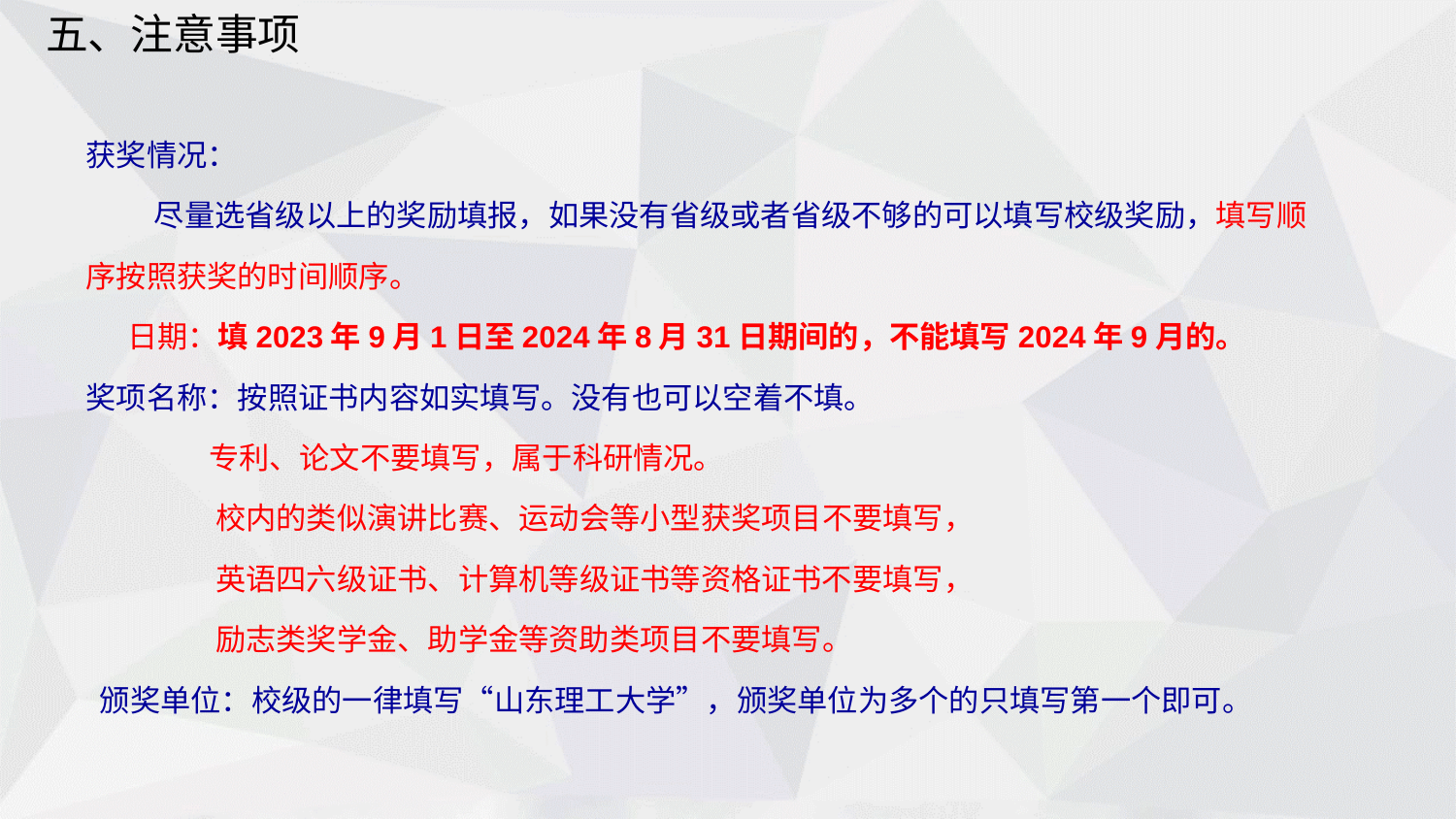

五、注意事项
获奖情况：
         尽量选省级以上的奖励填报，如果没有省级或者省级不够的可以填写校级奖励，填写顺序按照获奖的时间顺序。
     日期：填2023年9月1日至2024年8月31日期间的，不能填写2024年9月的。
奖项名称：按照证书内容如实填写。没有也可以空着不填。
                 专利、论文不要填写，属于科研情况。
                  校内的类似演讲比赛、运动会等小型获奖项目不要填写，
                  英语四六级证书、计算机等级证书等资格证书不要填写，
                  励志类奖学金、助学金等资助类项目不要填写。
 颁奖单位：校级的一律填写“山东理工大学”，颁奖单位为多个的只填写第一个即可。